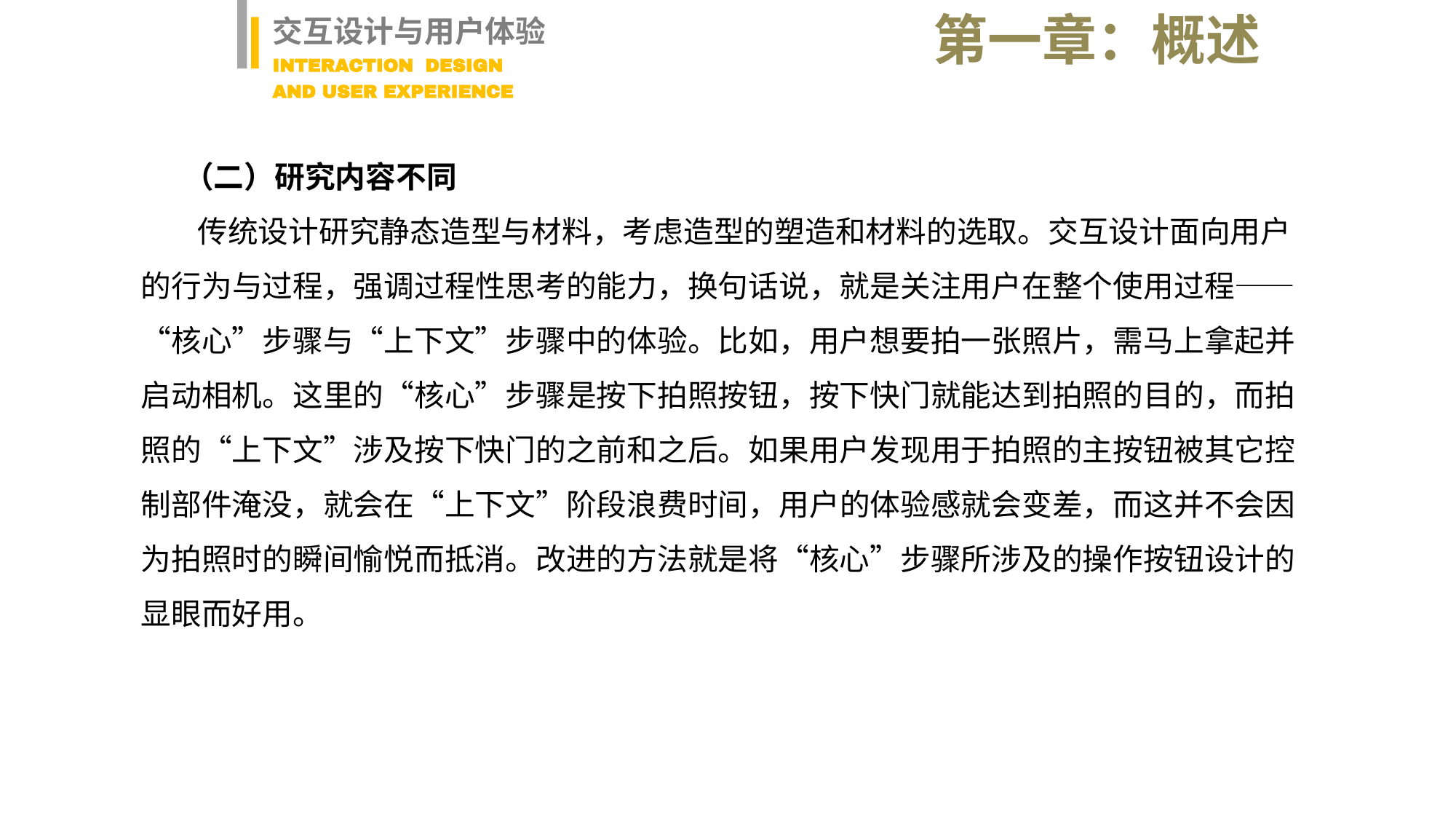

第一章：概述

交互设计与用户体验
INTERACTION  DESIGN
AND USER EXPERIENCE
（二）研究内容不同
 传统设计研究静态造型与材料，考虑造型的塑造和材料的选取。交互设计面向用户的行为与过程，强调过程性思考的能力，换句话说，就是关注用户在整个使用过程——“核心”步骤与“上下文”步骤中的体验。比如，用户想要拍一张照片，需马上拿起并启动相机。这里的“核心”步骤是按下拍照按钮，按下快门就能达到拍照的目的，而拍照的“上下文”涉及按下快门的之前和之后。如果用户发现用于拍照的主按钮被其它控制部件淹没，就会在“上下文”阶段浪费时间，用户的体验感就会变差，而这并不会因为拍照时的瞬间愉悦而抵消。改进的方法就是将“核心”步骤所涉及的操作按钮设计的显眼而好用。